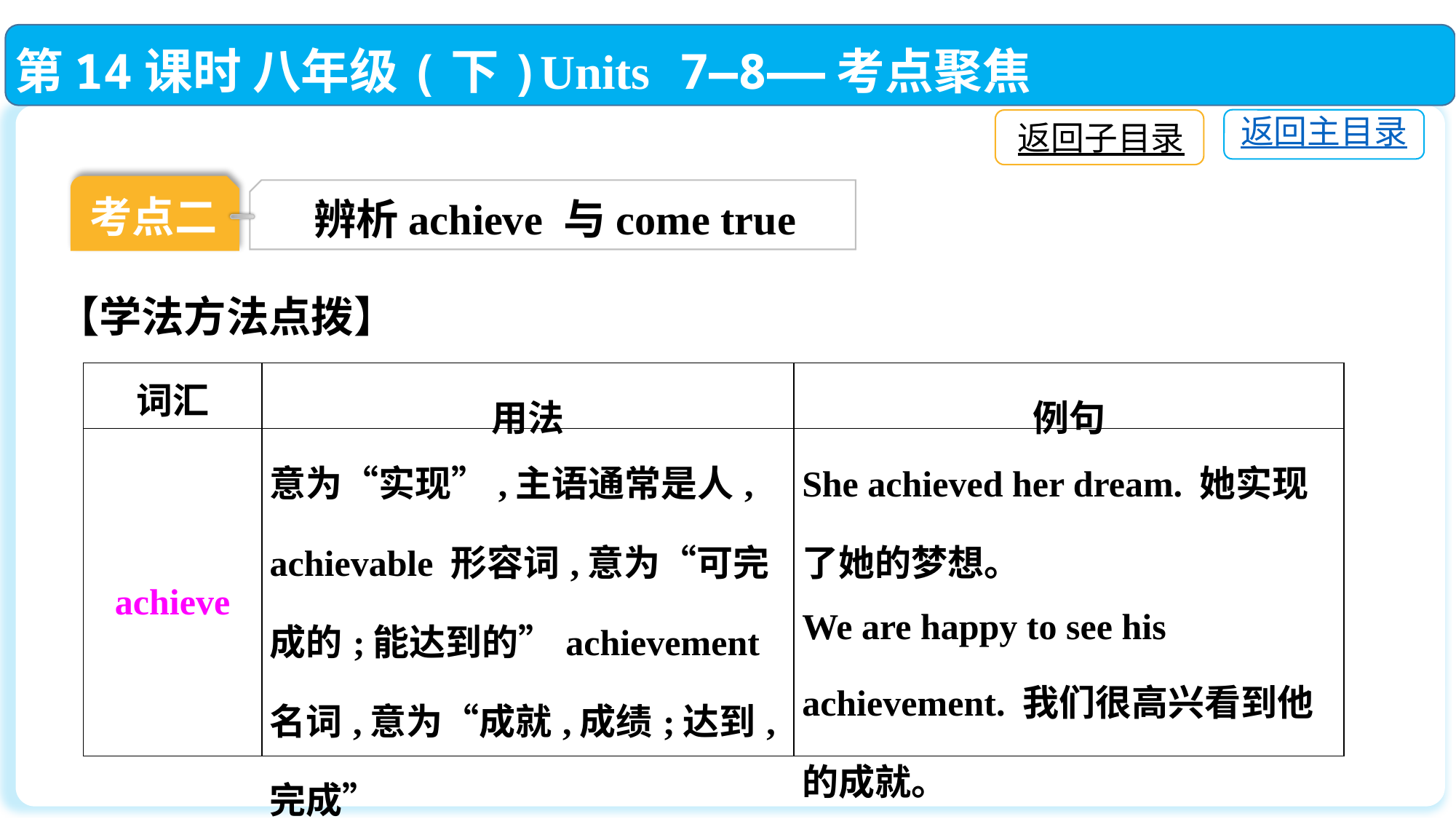

第14课时 八年级(下)Units 7—8——考点聚焦

返回主目录

返回子目录
考点二
辨析achieve 与come true

【学法方法点拨】
| 词汇 | 用法 | 例句 |
| --- | --- | --- |
| achieve | 意为“实现”,主语通常是人, achievable 形容词,意为“可完成的;能达到的”achievement 名词,意为“成就,成绩;达到,完成” | She achieved her dream. 她实现了她的梦想。 We are happy to see his achievement. 我们很高兴看到他的成就。 |